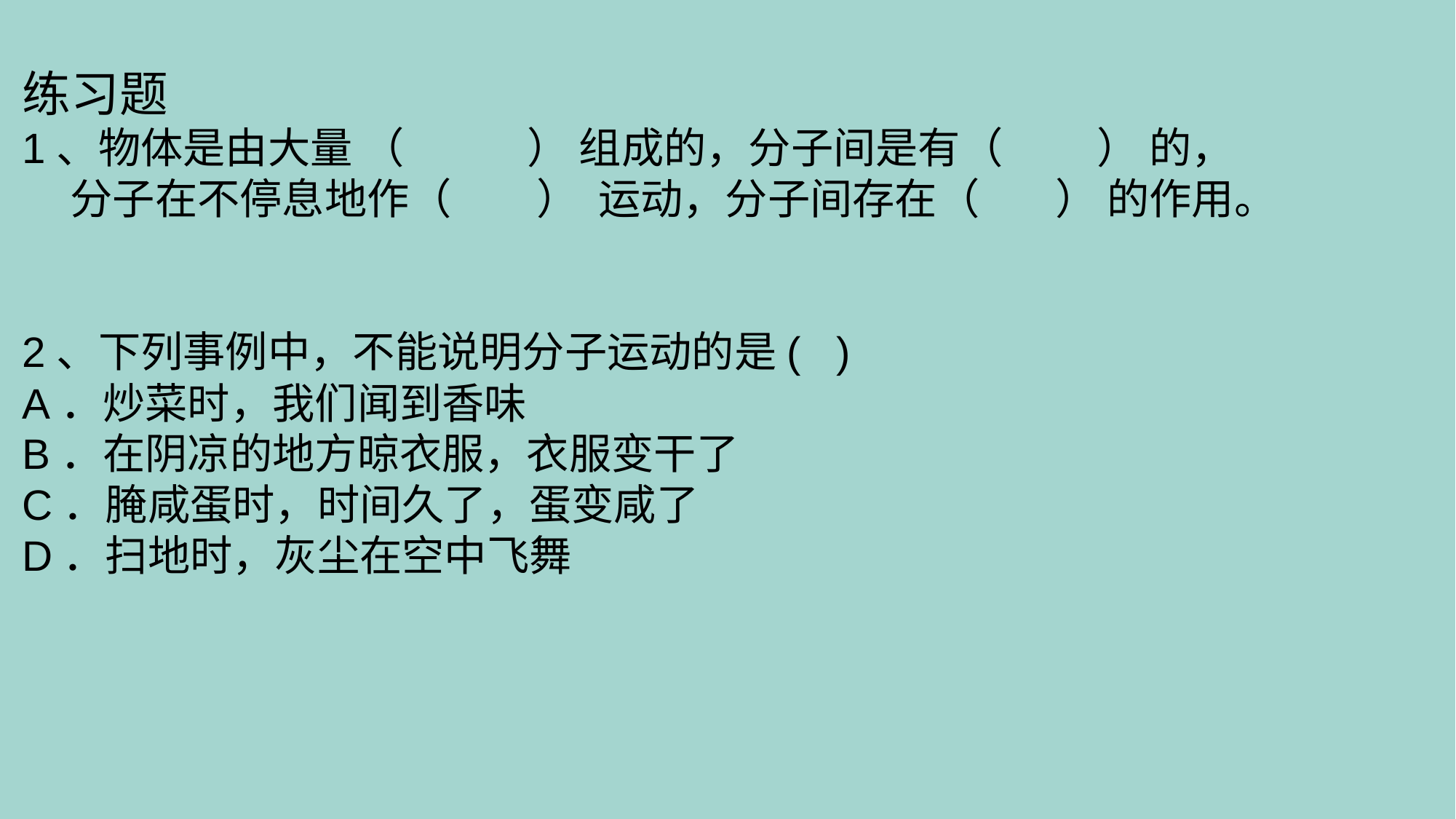

练习题
1、物体是由大量 （             ） 组成的，分子间是有（          ） 的，
    分子在不停息地作（         ）  运动，分子间存在（        ） 的作用。

2、下列事例中，不能说明分子运动的是(   )
A．炒菜时，我们闻到香味
B．在阴凉的地方晾衣服，衣服变干了
C．腌咸蛋时，时间久了，蛋变咸了
D．扫地时，灰尘在空中飞舞